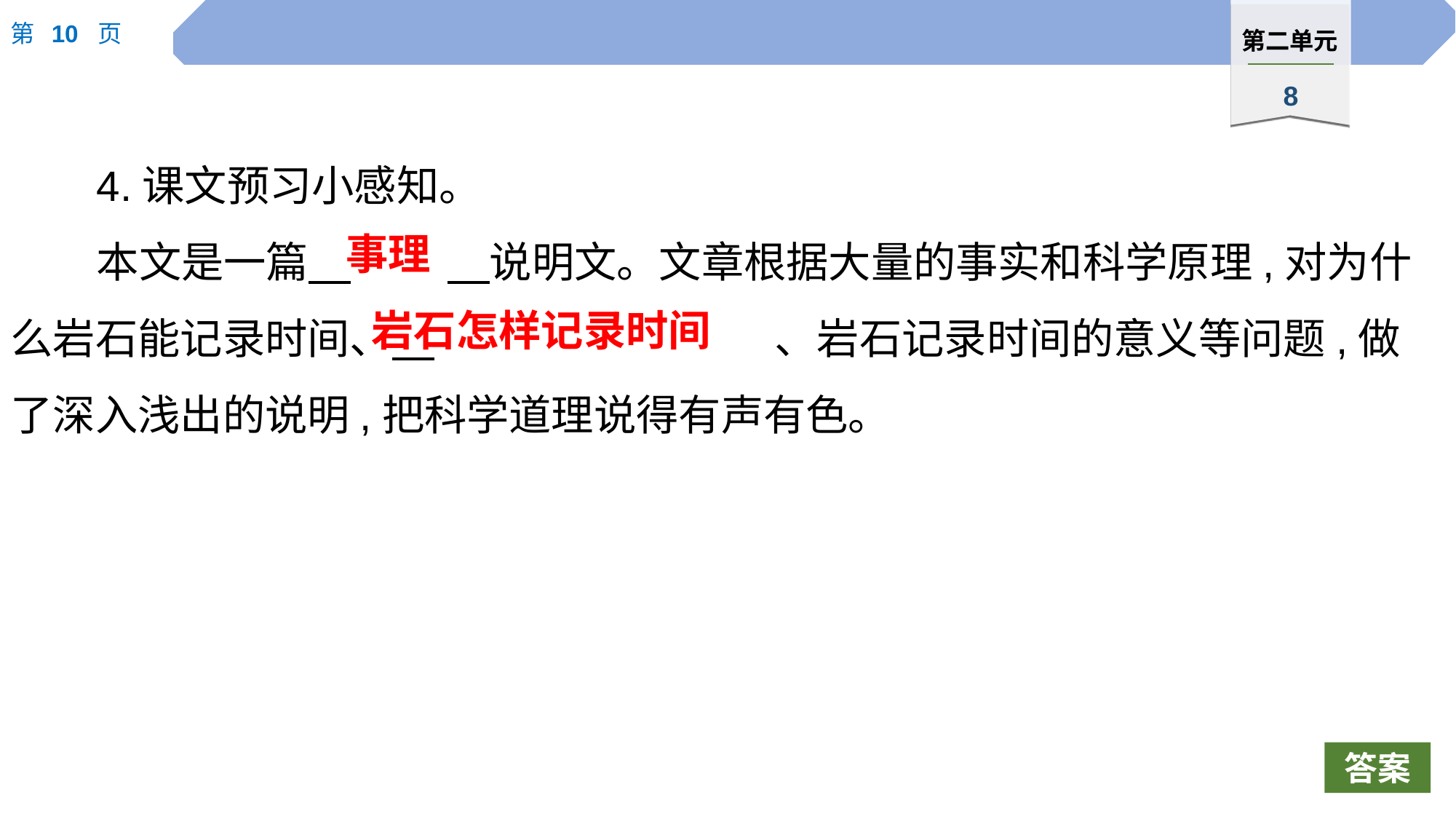

4.课文预习小感知。
本文是一篇　	　说明文。文章根据大量的事实和科学原理,对为什么岩石能记录时间、　				、岩石记录时间的意义等问题,做了深入浅出的说明,把科学道理说得有声有色。
事理
岩石怎样记录时间
答案